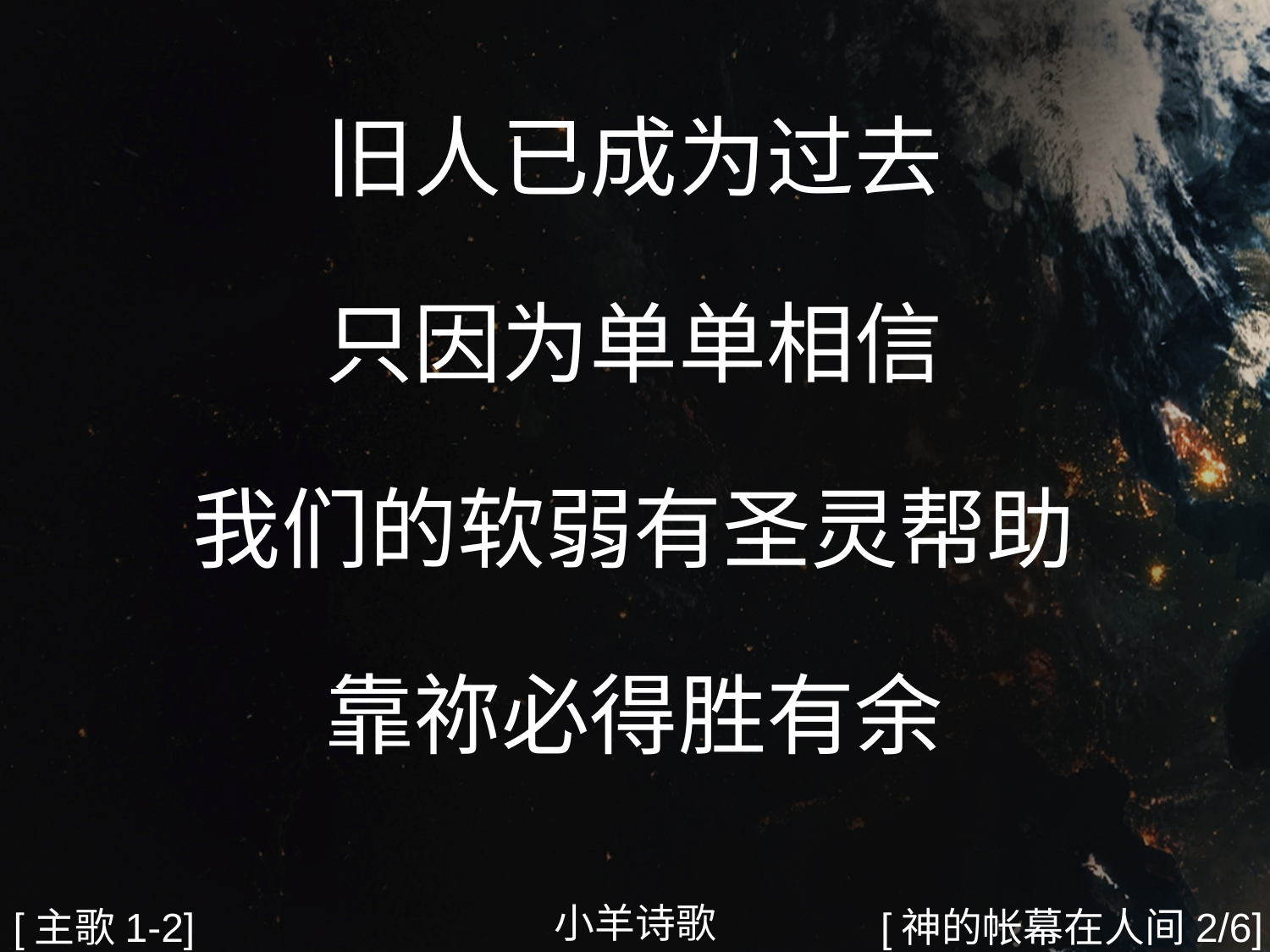

旧人已成为过去

只因为单单相信

我们的软弱有圣灵帮助

靠祢必得胜有余
#

小羊诗歌
[主歌1-2]
[神的帐幕在人间2/6]